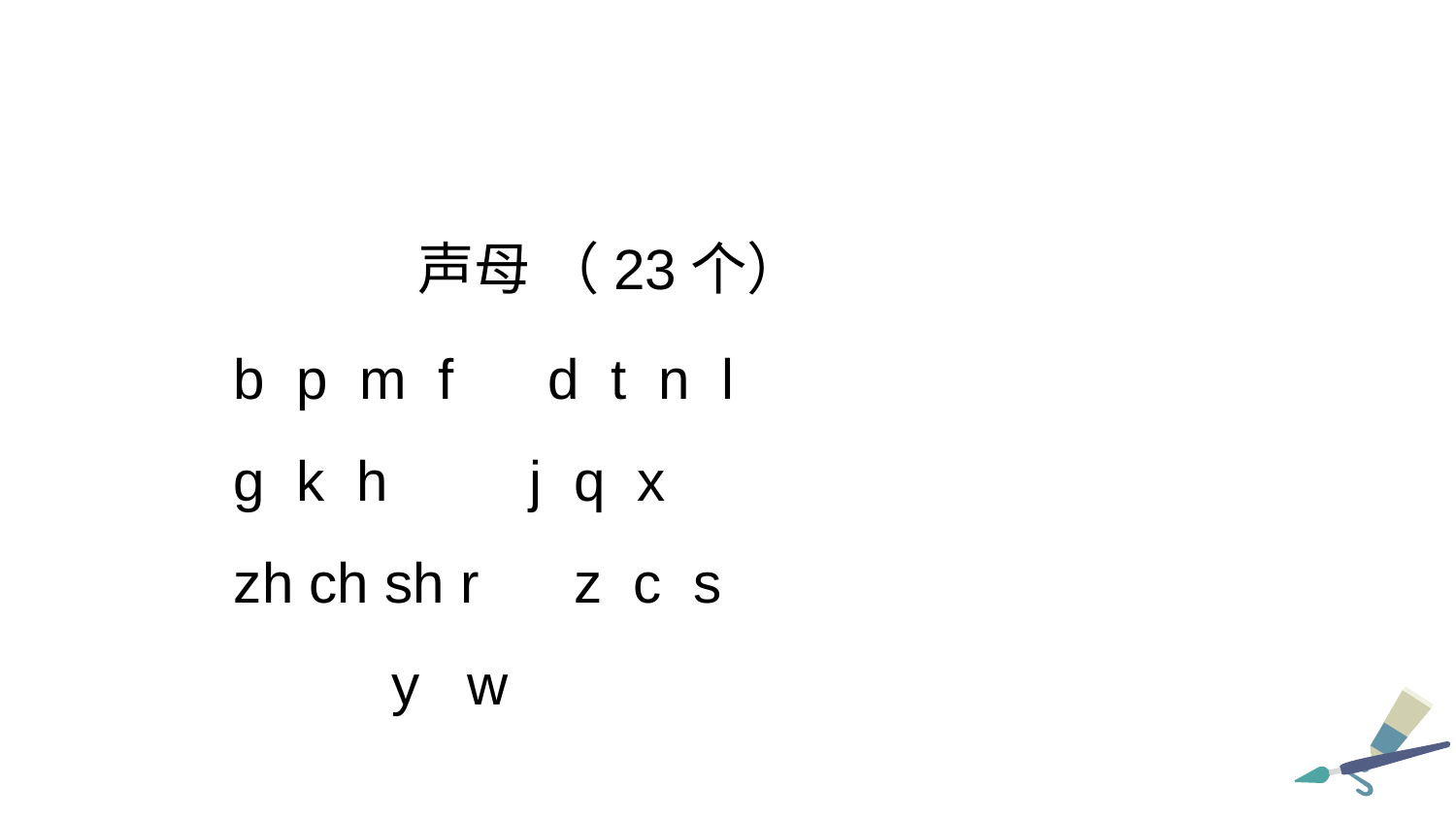

声母 （23个）
  b  p  m  f      d  t  n  l
  g  k  h         j  q  x
  zh ch sh r      z  c  s
            y   w